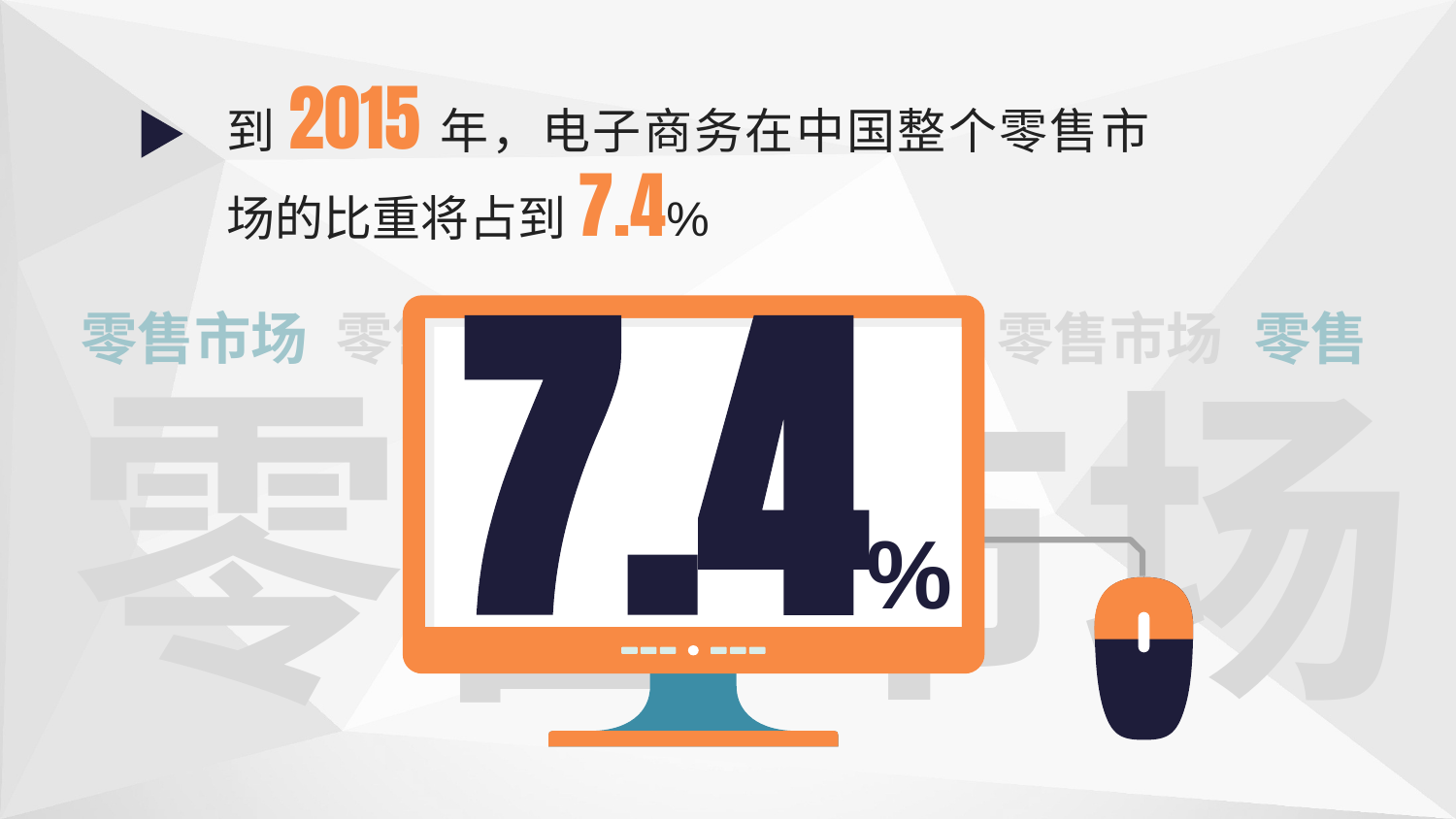

到2015年，电子商务在中国整个零售市场的比重将占到7.4%

7.4%

零售
零售
零售市场
零售市场
零售市场
零售市场
零售市场